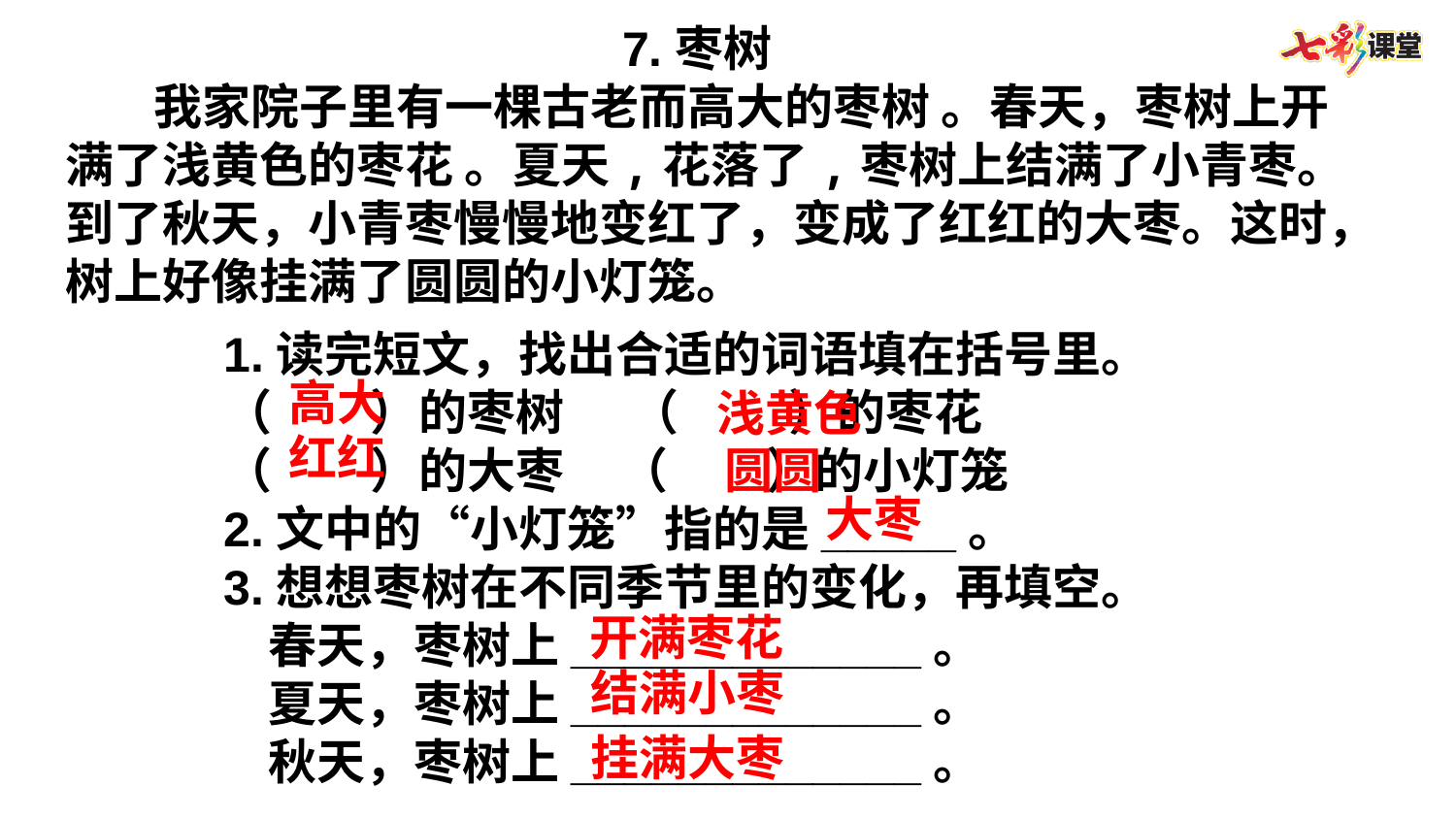

7.枣树
       我家院子里有一棵古老而高大的枣树 。春天，枣树上开满了浅黄色的枣花 。夏天,花落了,枣树上结满了小青枣。到了秋天，小青枣慢慢地变红了，变成了红红的大枣。这时，树上好像挂满了圆圆的小灯笼。
1.读完短文，找出合适的词语填在括号里。
（         ）的枣树      （          ）的枣花
（         ）的大枣     （         ）的小灯笼
2.文中的“小灯笼”指的是_____。
3.想想枣树在不同季节里的变化，再填空。
   春天，枣树上_____________。
   夏天，枣树上_____________。
   秋天，枣树上_____________。
高大
浅黄色
红红
圆圆
大枣
开满枣花
结满小枣
挂满大枣